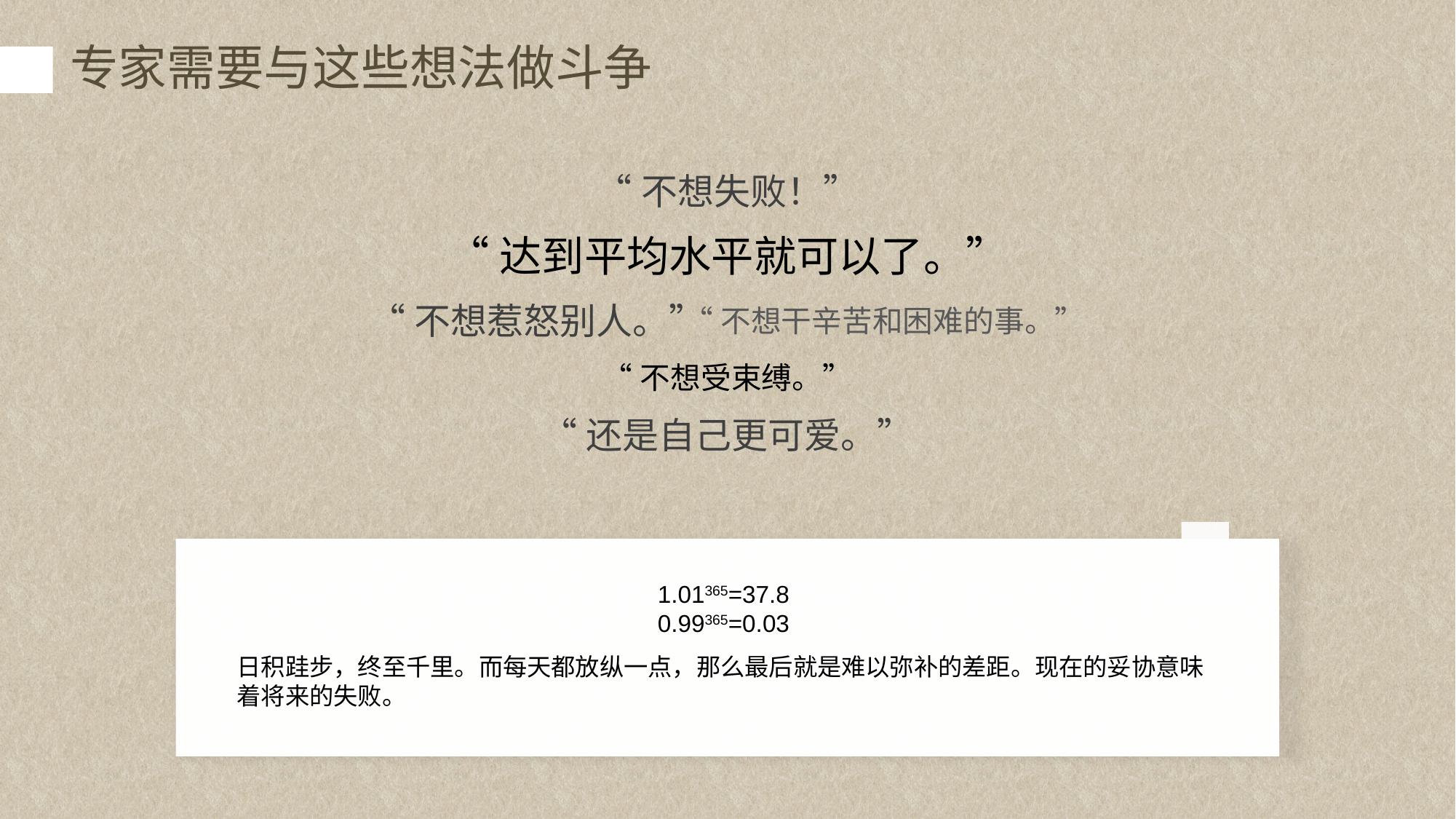

专家需要与这些想法做斗争

“不想失败！”
“达到平均水平就可以了。”
“不想惹怒别人。”
“不想干辛苦和困难的事。”
“不想受束缚。”
“还是自己更可爱。”

1.01365=37.8
0.99365=0.03
日积跬步，终至千里。而每天都放纵一点，那么最后就是难以弥补的差距。现在的妥协意味着将来的失败。